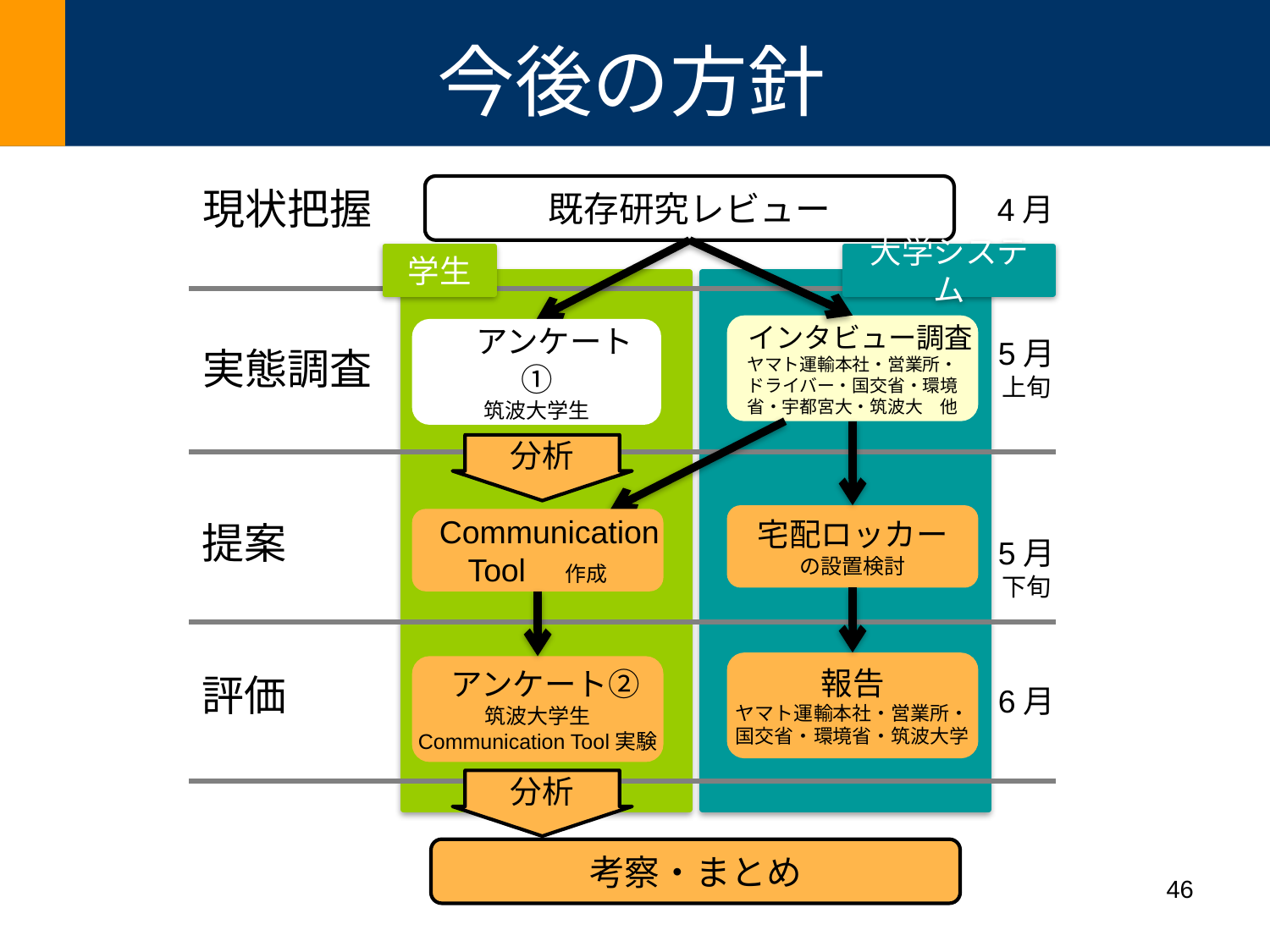

# 今後の方針
既存研究レビュー
現状把握
4月
学生
大学システム

インタビュー調査
ヤマト運輸本社・営業所・
ドライバー・国交省・環境省・宇都宮大・筑波大　他
宅配ロッカー
の設置検討
報告
ヤマト運輸本社・営業所・国交省・環境省・筑波大学
    アンケート①
筑波大学生
5月
上旬
実態調査
分析
Communication
Tool　作成
提案
5月
下旬
 アンケート②
筑波大学生
Communication Tool実験
評価
6月
分析
考察・まとめ
46